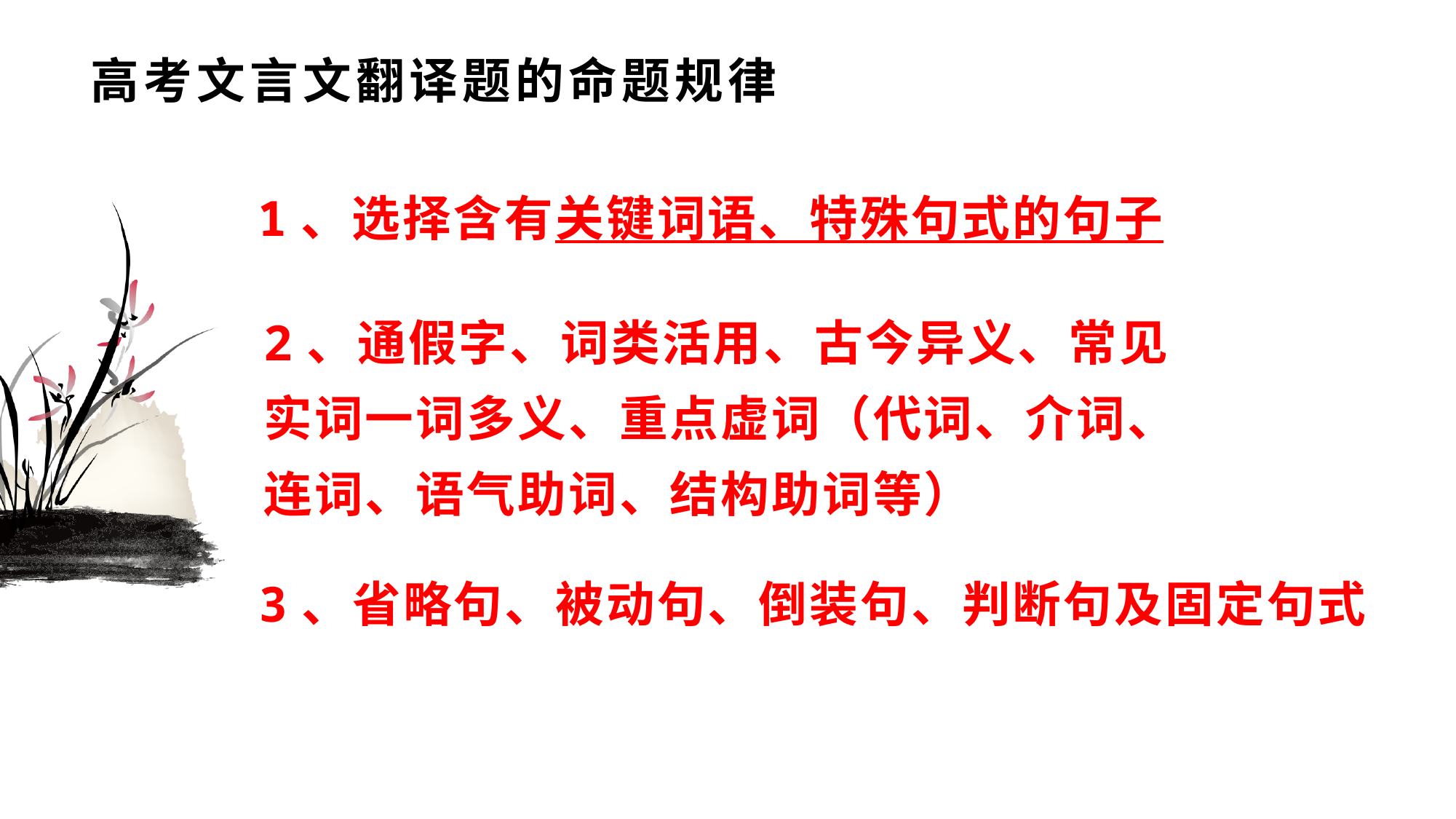

# 高考文言文翻译题的命题规律
1、选择含有关键词语、特殊句式的句子
2、通假字、词类活用、古今异义、常见实词一词多义、重点虚词（代词、介词、连词、语气助词、结构助词等）
3、省略句、被动句、倒装句、判断句及固定句式